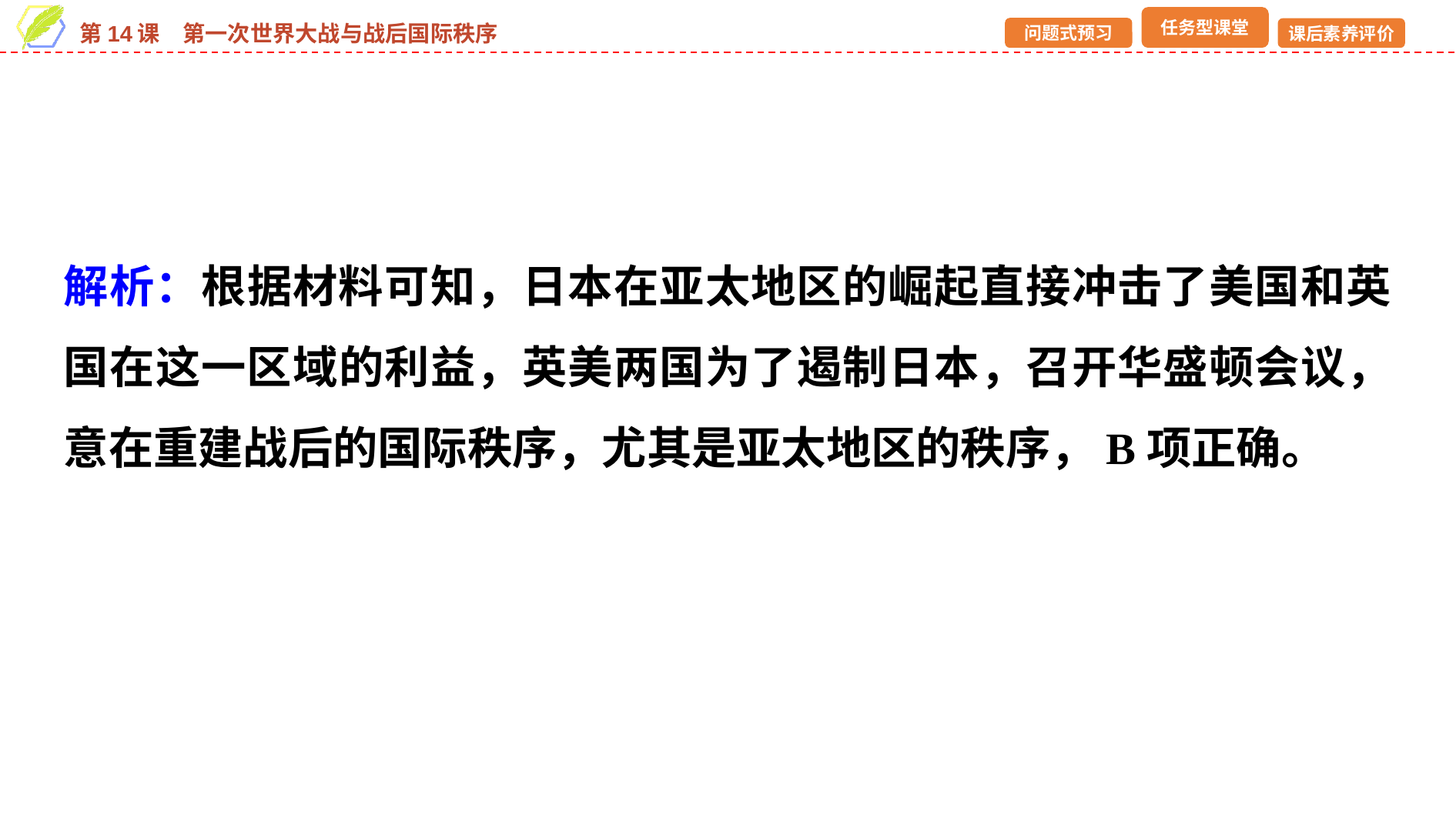

解析：根据材料可知，日本在亚太地区的崛起直接冲击了美国和英国在这一区域的利益，英美两国为了遏制日本，召开华盛顿会议，意在重建战后的国际秩序，尤其是亚太地区的秩序，B项正确。